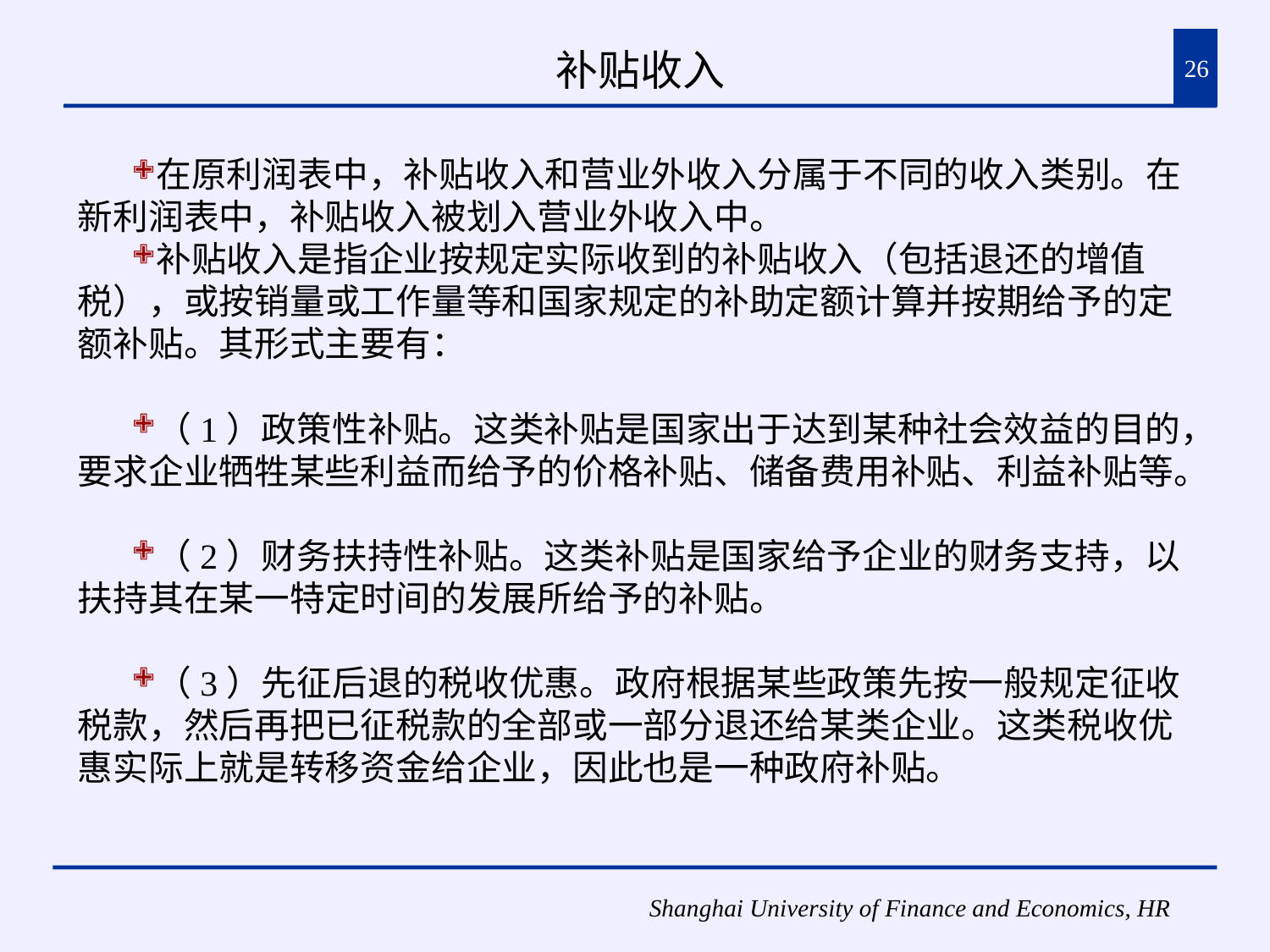

# 补贴收入
26
在原利润表中，补贴收入和营业外收入分属于不同的收入类别。在新利润表中，补贴收入被划入营业外收入中。
补贴收入是指企业按规定实际收到的补贴收入（包括退还的增值税），或按销量或工作量等和国家规定的补助定额计算并按期给予的定额补贴。其形式主要有：

（1）政策性补贴。这类补贴是国家出于达到某种社会效益的目的，要求企业牺牲某些利益而给予的价格补贴、储备费用补贴、利益补贴等。

（2）财务扶持性补贴。这类补贴是国家给予企业的财务支持，以扶持其在某一特定时间的发展所给予的补贴。

（3）先征后退的税收优惠。政府根据某些政策先按一般规定征收税款，然后再把已征税款的全部或一部分退还给某类企业。这类税收优惠实际上就是转移资金给企业，因此也是一种政府补贴。